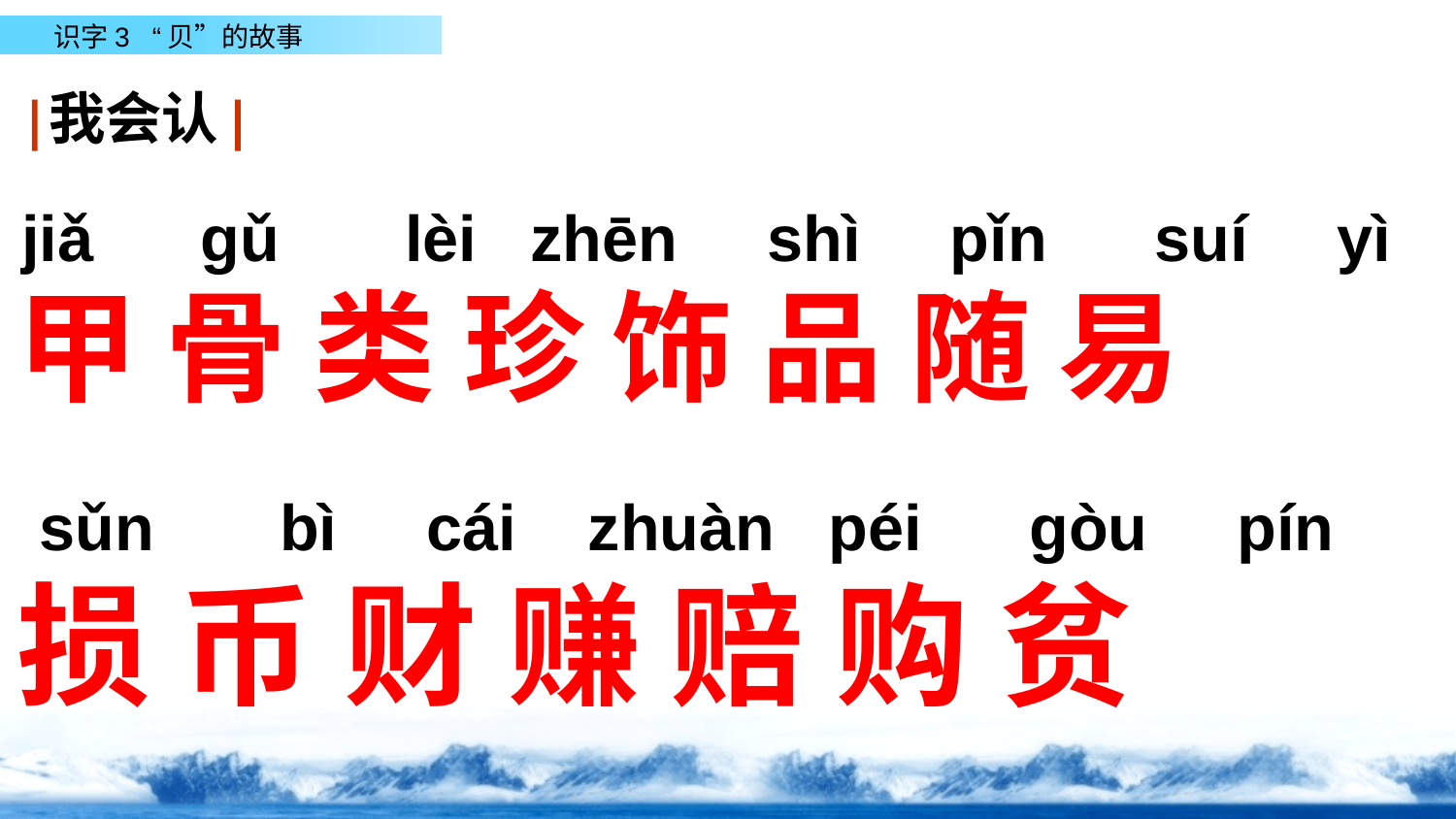

我会认

jiǎ      ɡǔ       lèi   zhēn     shì     pǐn      suí     yì
甲 骨 类 珍 饰 品 随 易

损 币 财 赚 赔 购 贫
sǔn       bì     cái    zhuàn   péi      ɡòu     pín